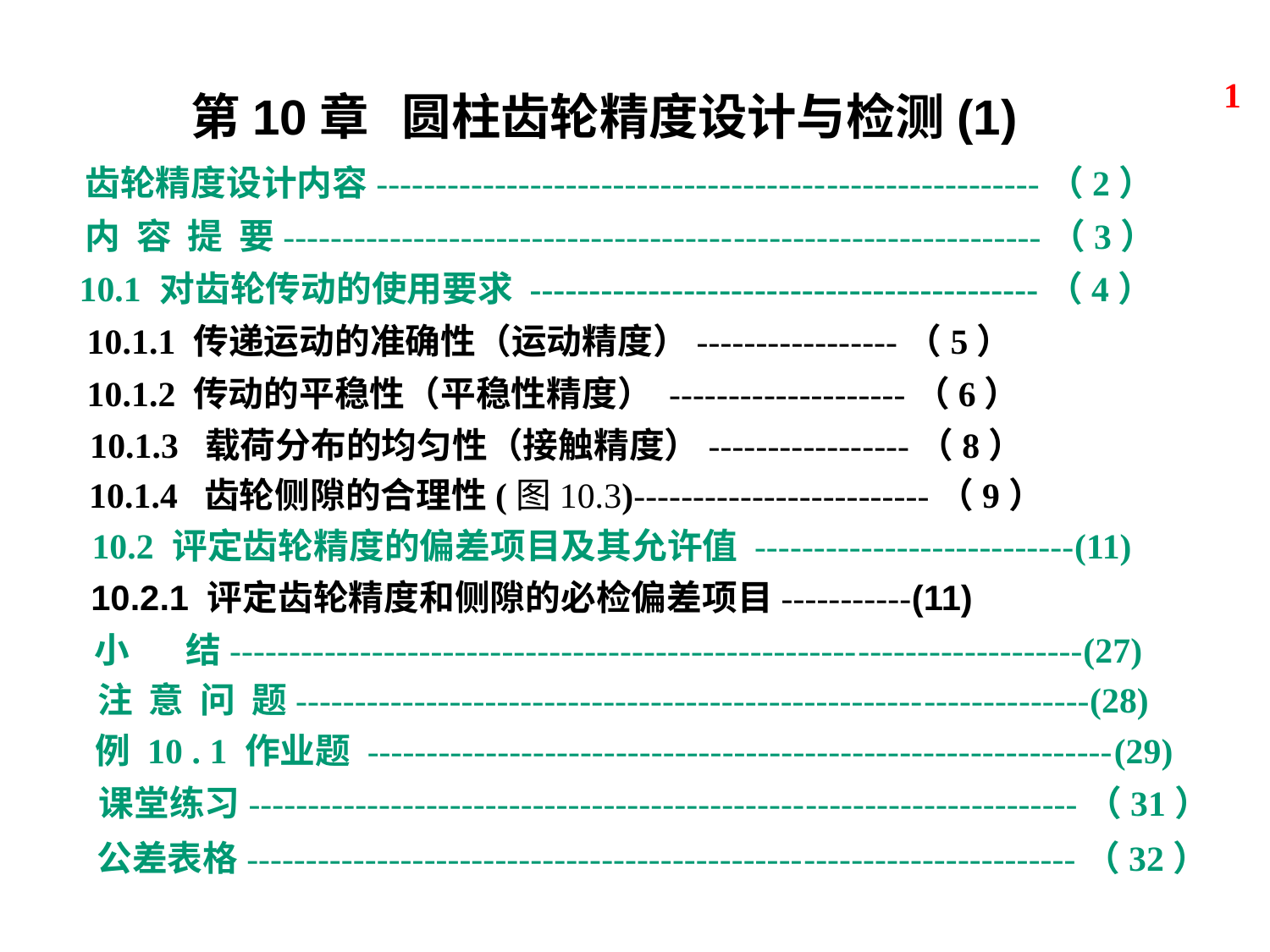

1
第10章   圆柱齿轮精度设计与检测(1)
齿轮精度设计内容--------------------------------------------------------（2）
内  容  提  要----------------------------------------------------------------（3）
10.1 对齿轮传动的使用要求 -------------------------------------------（4）
10.1.1 传递运动的准确性（运动精度）-----------------（5）
10.1.2 传动的平稳性（平稳性精度） --------------------（6）
10.1.3  载荷分布的均匀性（接触精度）-----------------（8）
10.1.4  齿轮侧隙的合理性(图10.3)-------------------------（9）
10.2 评定齿轮精度的偏差项目及其允许值 ---------------------------(11)
10.2.1 评定齿轮精度和侧隙的必检偏差项目-----------(11)
小       结------------------------------------------------------------------------(27)
注  意  问  题-------------------------------------------------------------------(28)
例 10 . 1 作业题 ---------------------------------------------------------------(29)
课堂练习----------------------------------------------------------------------（31）
公差表格----------------------------------------------------------------------（32）